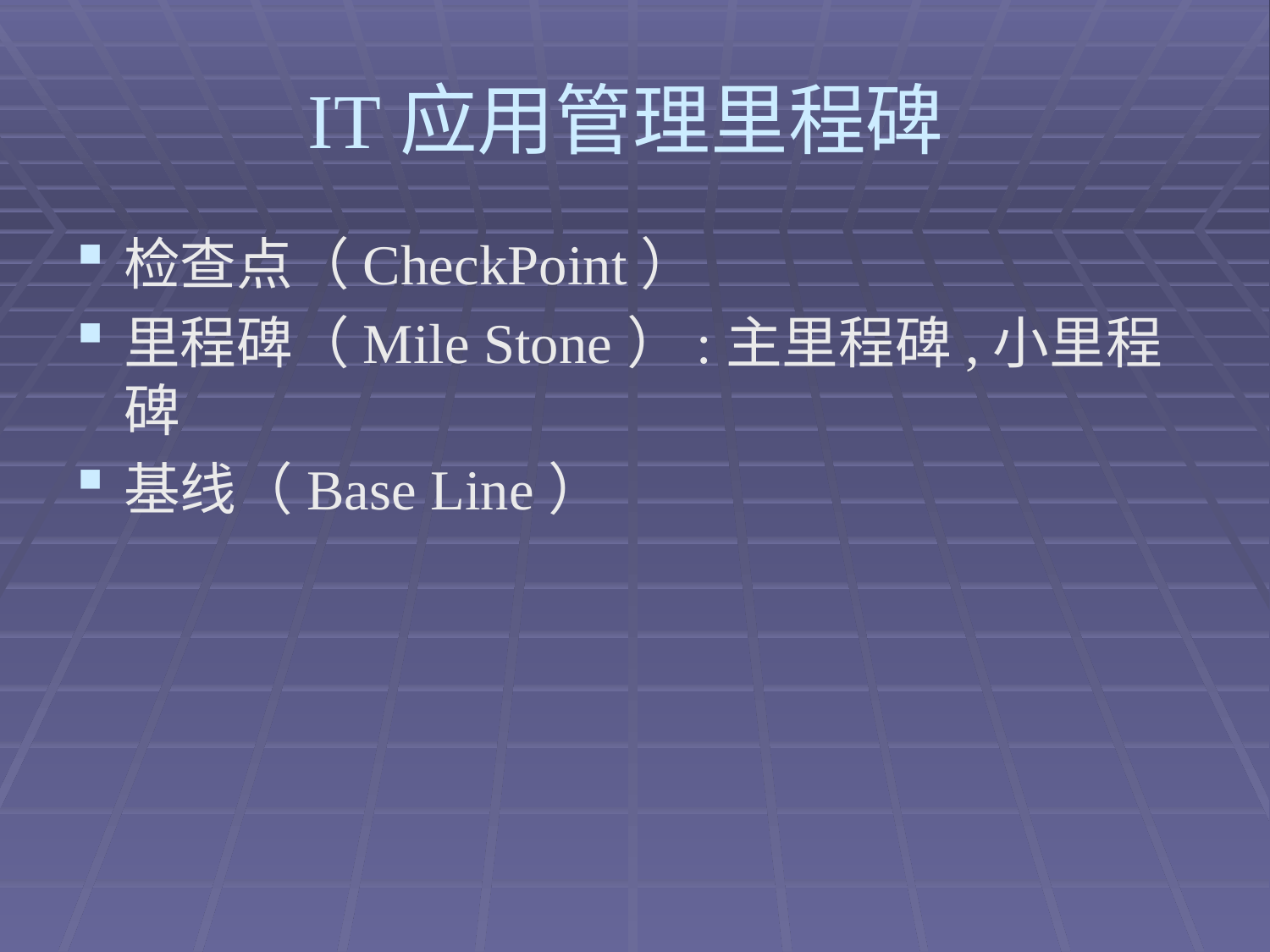

# IT应用管理里程碑
检查点（CheckPoint）
里程碑（Mile Stone）:主里程碑,小里程碑
基线（Base Line）